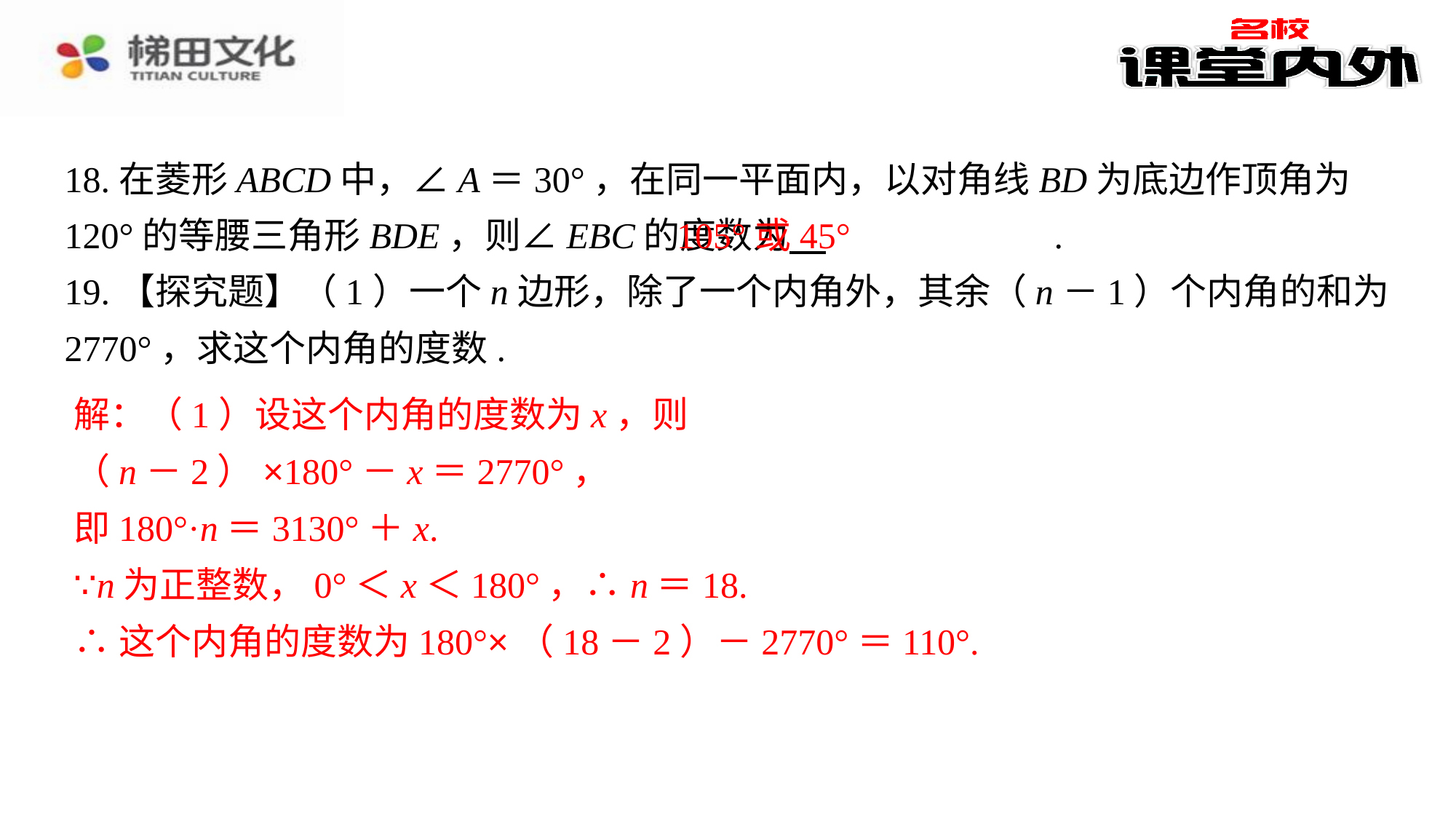

18.在菱形ABCD中，∠A＝30°，在同一平面内，以对角线BD为底边作顶角为120°的等腰三角形BDE，则∠EBC的度数为 　105°或45°　⁠.
19.【探究题】（1）一个n边形，除了一个内角外，其余（n－1）个内角的和为2770°，求这个内角的度数.
105°或45°
解：（1）设这个内角的度数为x，则
（n－2）×180°－x＝2770°，
即180°·n＝3130°＋x.
∵n为正整数，0°＜x＜180°，∴n＝18.
∴这个内角的度数为180°×（18－2）－2770°＝110°.